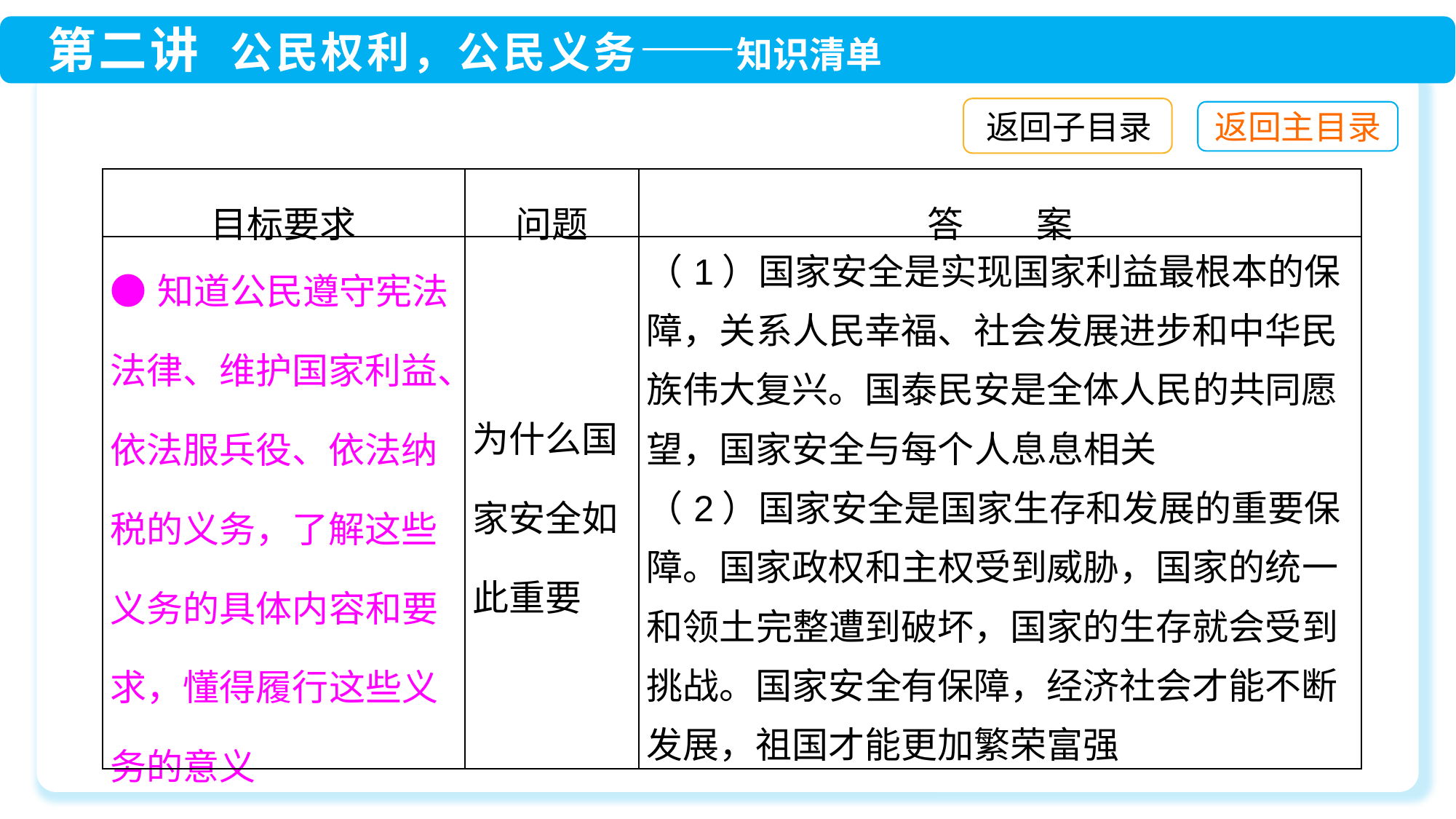

返回子目录
| 目标要求 | 问题 | 答　　案 |
| --- | --- | --- |
| ●知道公民遵守宪法法律、维护国家利益、依法服兵役、依法纳税的义务，了解这些义务的具体内容和要求，懂得履行这些义务的意义 | 为什么国家安全如此重要 | （1）国家安全是实现国家利益最根本的保障，关系人民幸福、社会发展进步和中华民族伟大复兴。国泰民安是全体人民的共同愿望，国家安全与每个人息息相关 （2）国家安全是国家生存和发展的重要保障。国家政权和主权受到威胁，国家的统一和领土完整遭到破坏，国家的生存就会受到挑战。国家安全有保障，经济社会才能不断发展，祖国才能更加繁荣富强 |